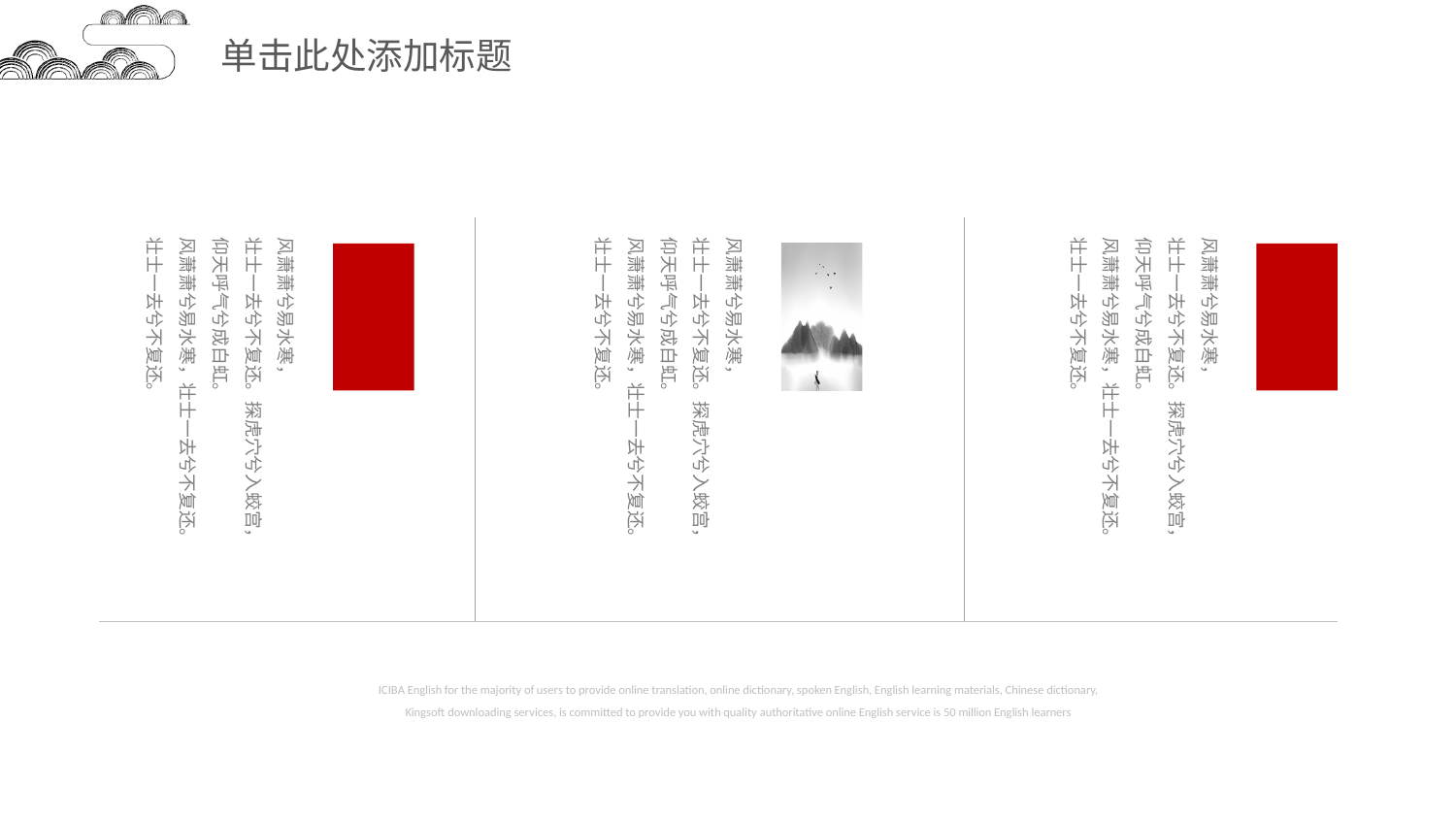

风萧萧兮易水寒，
壮士一去兮不复还。探虎穴兮入蛟宫，
仰天呼气兮成白虹。
风萧萧兮易水寒，壮士一去兮不复还。
壮士一去兮不复还。

风萧萧兮易水寒，
壮士一去兮不复还。探虎穴兮入蛟宫，
仰天呼气兮成白虹。
风萧萧兮易水寒，壮士一去兮不复还。
壮士一去兮不复还。

风萧萧兮易水寒，
壮士一去兮不复还。探虎穴兮入蛟宫，
仰天呼气兮成白虹。
风萧萧兮易水寒，壮士一去兮不复还。
壮士一去兮不复还。

ICIBA English for the majority of users to provide online translation, online dictionary, spoken English, English learning materials, Chinese dictionary, Kingsoft downloading services, is committed to provide you with quality authoritative online English service is 50 million English learners